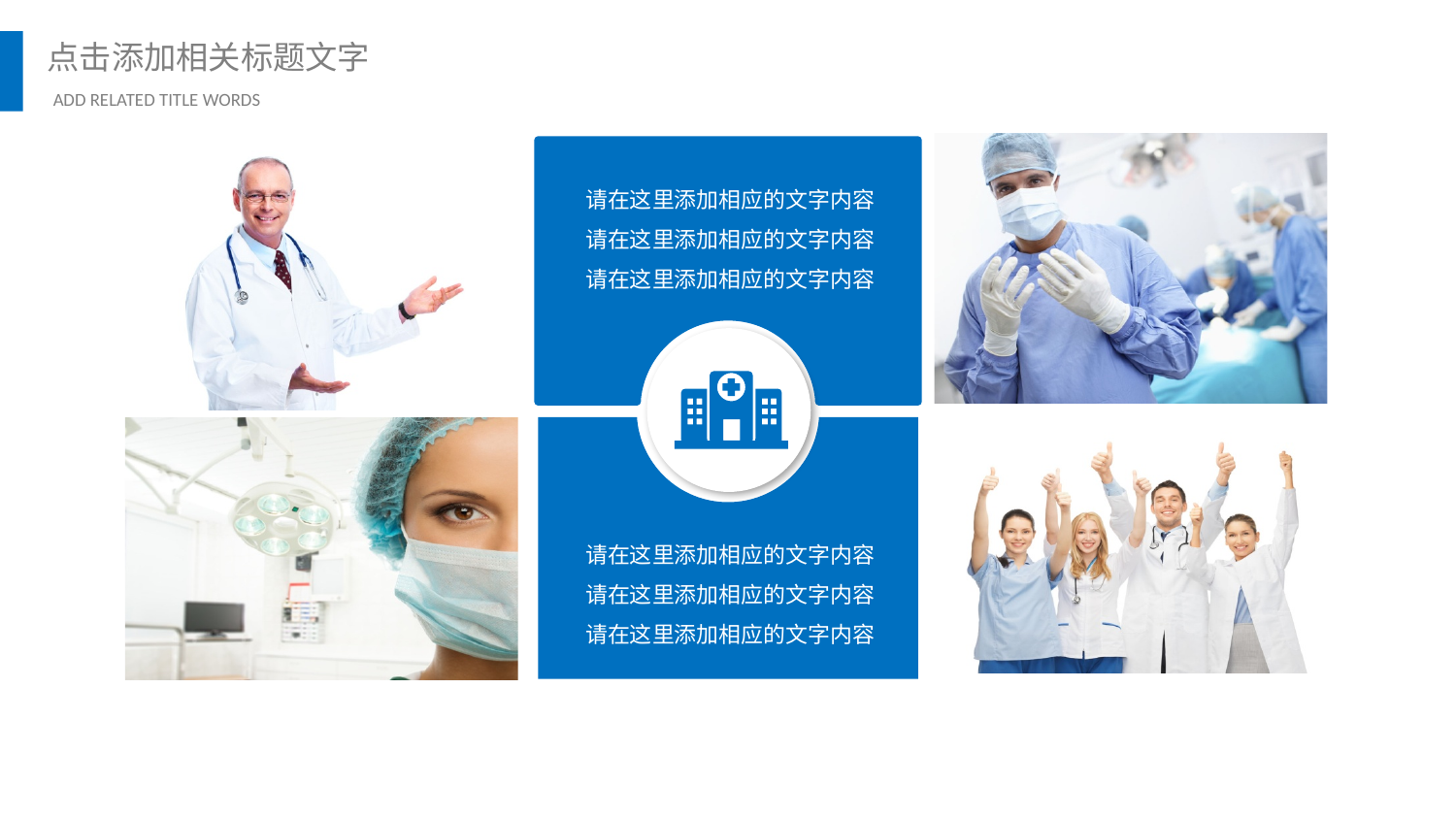

请在这里添加相应的文字内容请在这里添加相应的文字内容请在这里添加相应的文字内容

请在这里添加相应的文字内容请在这里添加相应的文字内容请在这里添加相应的文字内容